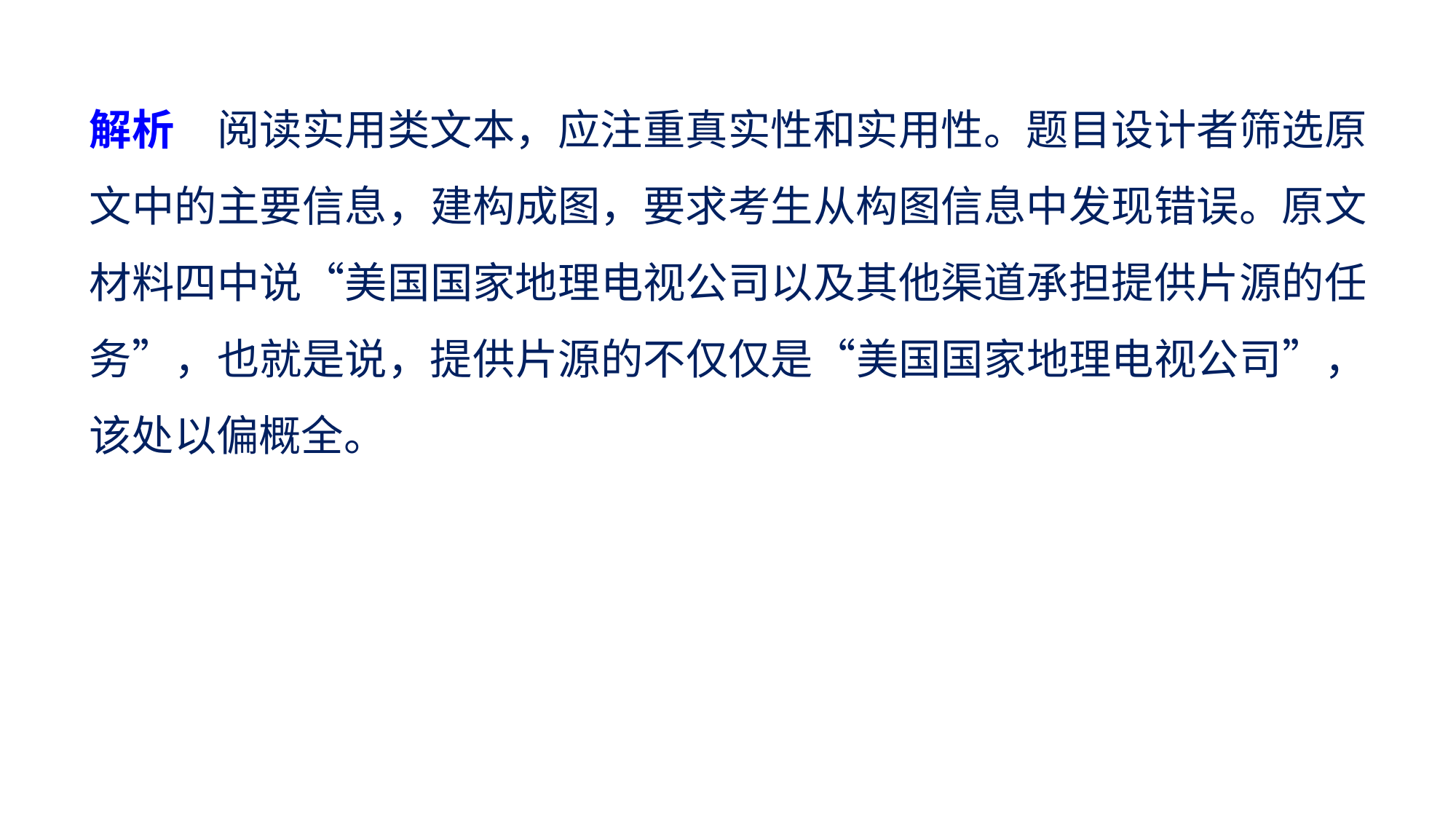

解析　阅读实用类文本，应注重真实性和实用性。题目设计者筛选原文中的主要信息，建构成图，要求考生从构图信息中发现错误。原文材料四中说“美国国家地理电视公司以及其他渠道承担提供片源的任务”，也就是说，提供片源的不仅仅是“美国国家地理电视公司”，该处以偏概全。